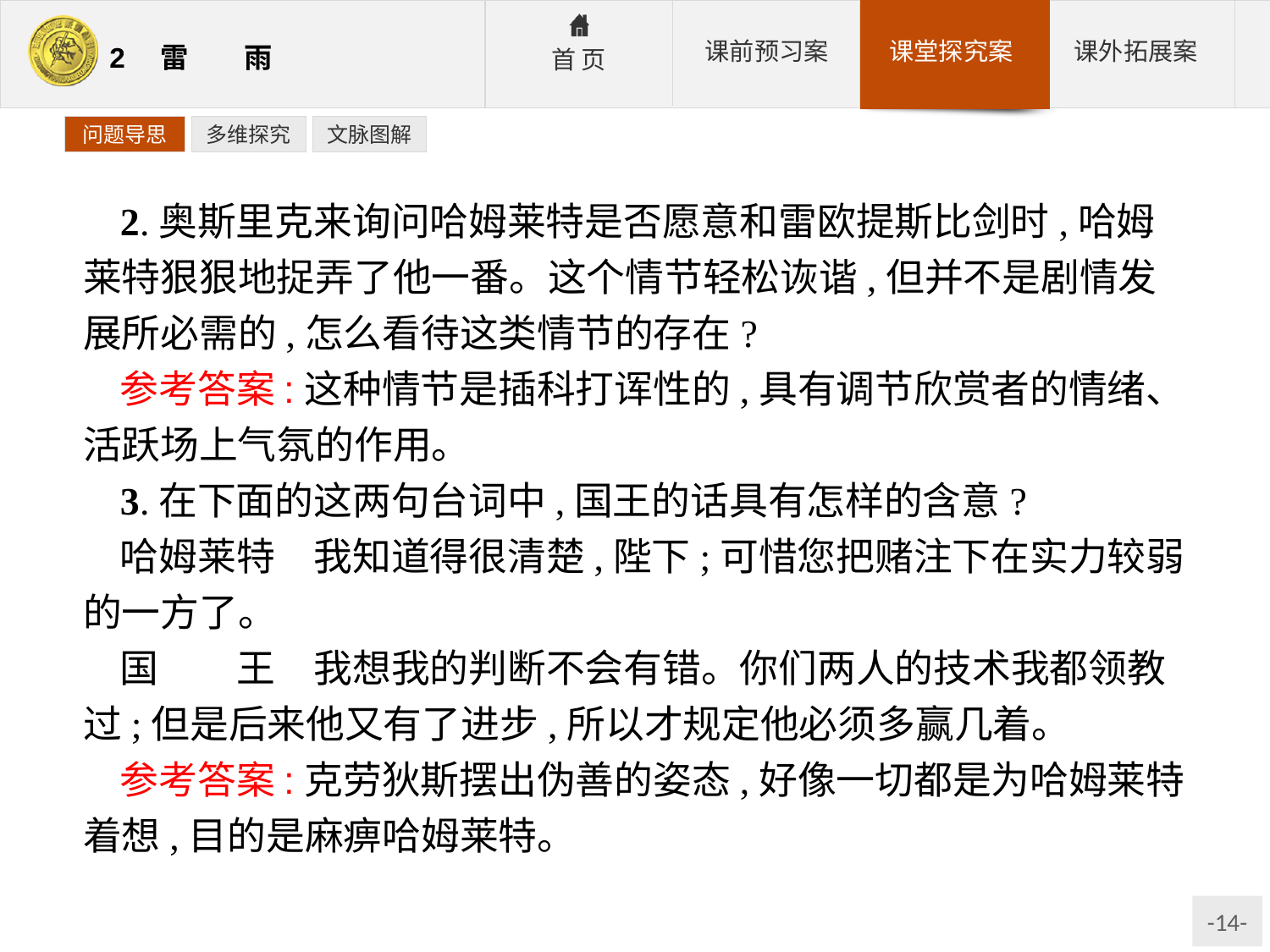

问题导思
多维探究
文脉图解
2.奥斯里克来询问哈姆莱特是否愿意和雷欧提斯比剑时,哈姆莱特狠狠地捉弄了他一番。这个情节轻松诙谐,但并不是剧情发展所必需的,怎么看待这类情节的存在?
参考答案:这种情节是插科打诨性的,具有调节欣赏者的情绪、活跃场上气氛的作用。
3.在下面的这两句台词中,国王的话具有怎样的含意?
哈姆莱特　我知道得很清楚,陛下;可惜您把赌注下在实力较弱的一方了。
国　　王　我想我的判断不会有错。你们两人的技术我都领教过;但是后来他又有了进步,所以才规定他必须多赢几着。
参考答案:克劳狄斯摆出伪善的姿态,好像一切都是为哈姆莱特着想,目的是麻痹哈姆莱特。